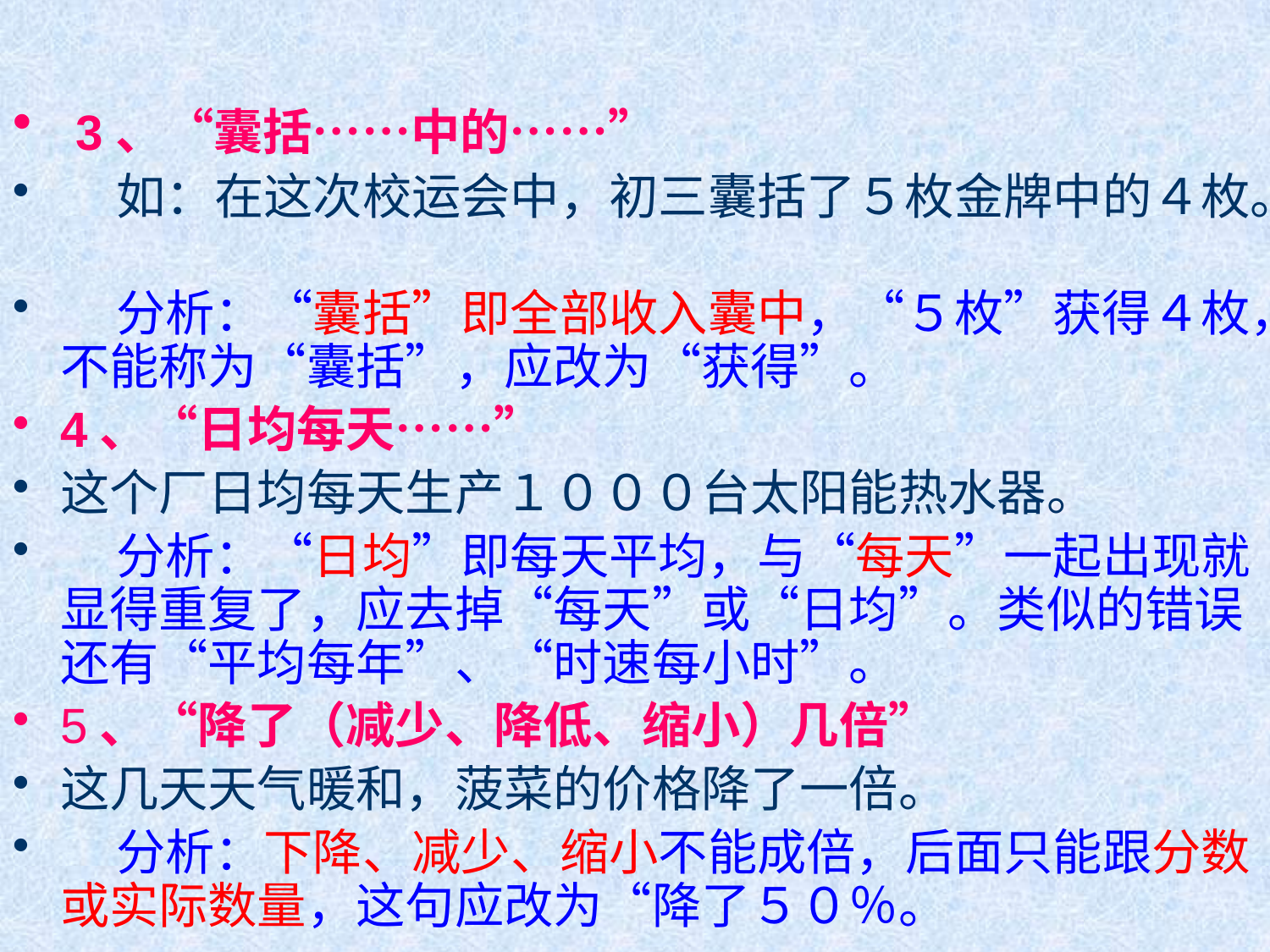

3、“囊括……中的……”
    如：在这次校运会中，初三囊括了５枚金牌中的４枚。
    分析：“囊括”即全部收入囊中，“５枚”获得４枚，不能称为“囊括”，应改为“获得”。
4、“日均每天……”
这个厂日均每天生产１０００台太阳能热水器。
    分析：“日均”即每天平均，与“每天”一起出现就显得重复了，应去掉“每天”或“日均”。类似的错误还有“平均每年”、“时速每小时”。
5、“降了（减少、降低、缩小）几倍”
这几天天气暖和，菠菜的价格降了一倍。
    分析：下降、减少、缩小不能成倍，后面只能跟分数或实际数量，这句应改为“降了５０％。